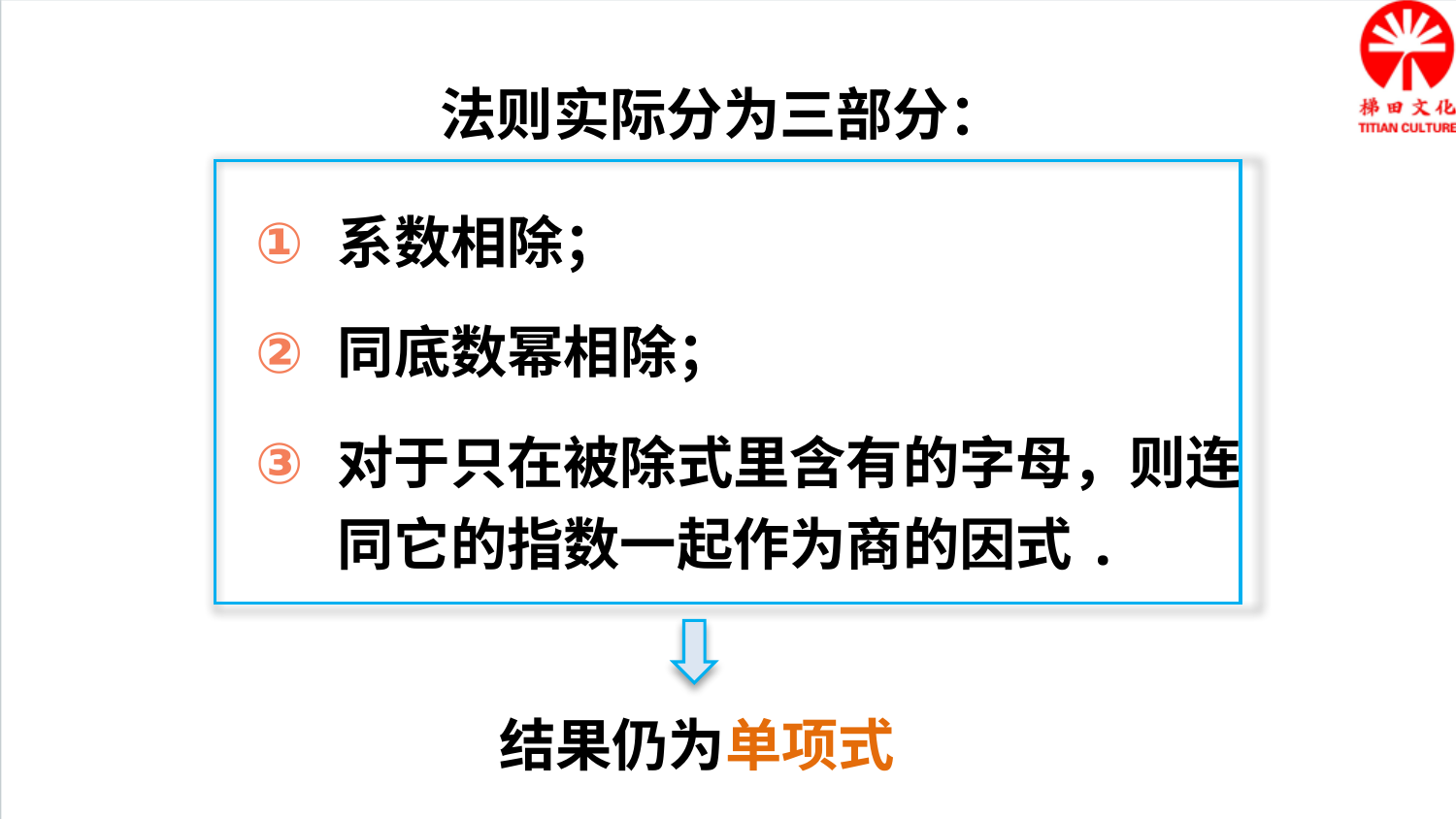

法则实际分为三部分：

系数相除；
同底数幂相除；
对于只在被除式里含有的字母，则连同它的指数一起作为商的因式.

结果仍为单项式